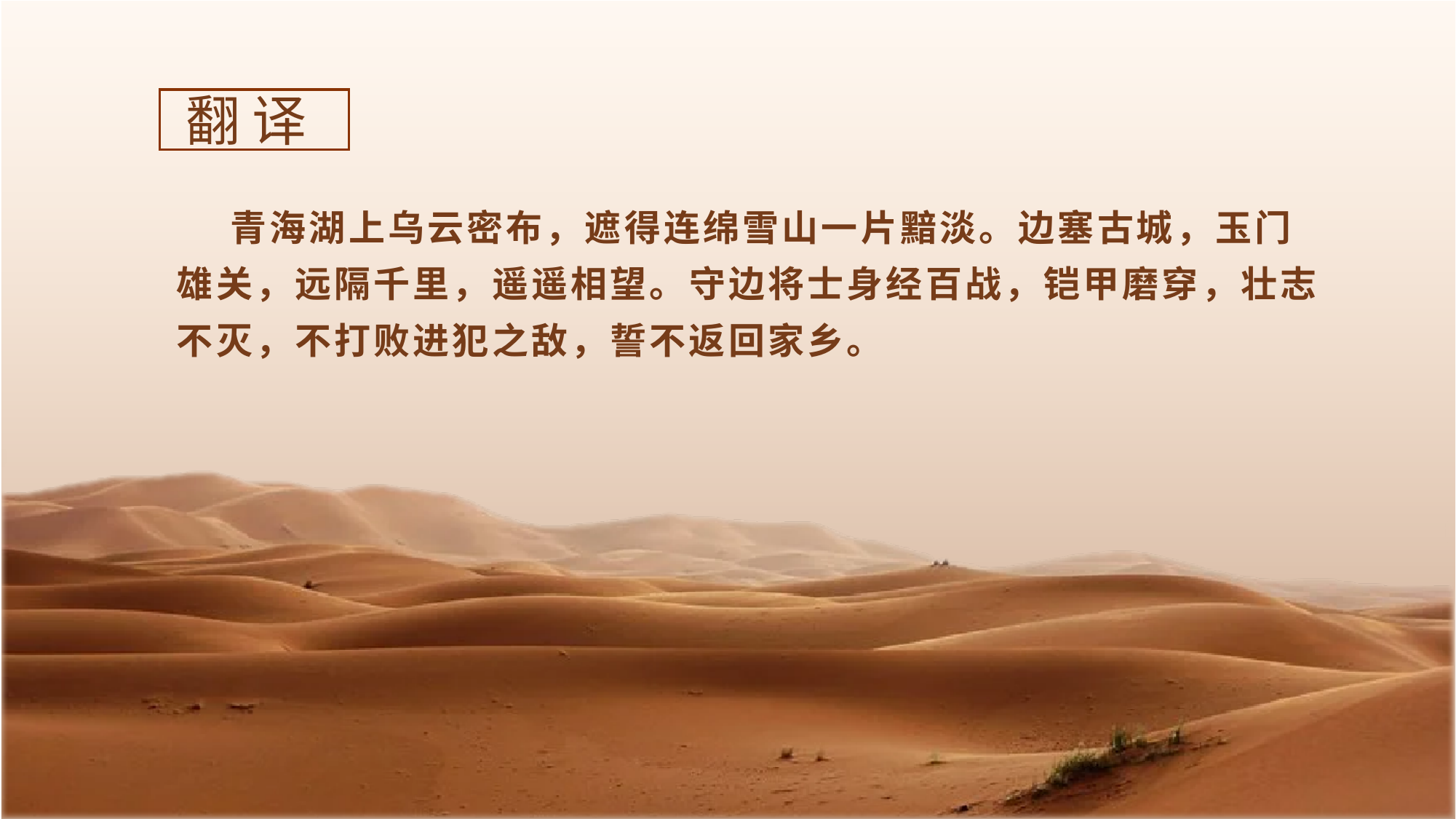

翻 译

    青海湖上乌云密布，遮得连绵雪山一片黯淡。边塞古城，玉门雄关，远隔千里，遥遥相望。守边将士身经百战，铠甲磨穿，壮志不灭，不打败进犯之敌，誓不返回家乡。